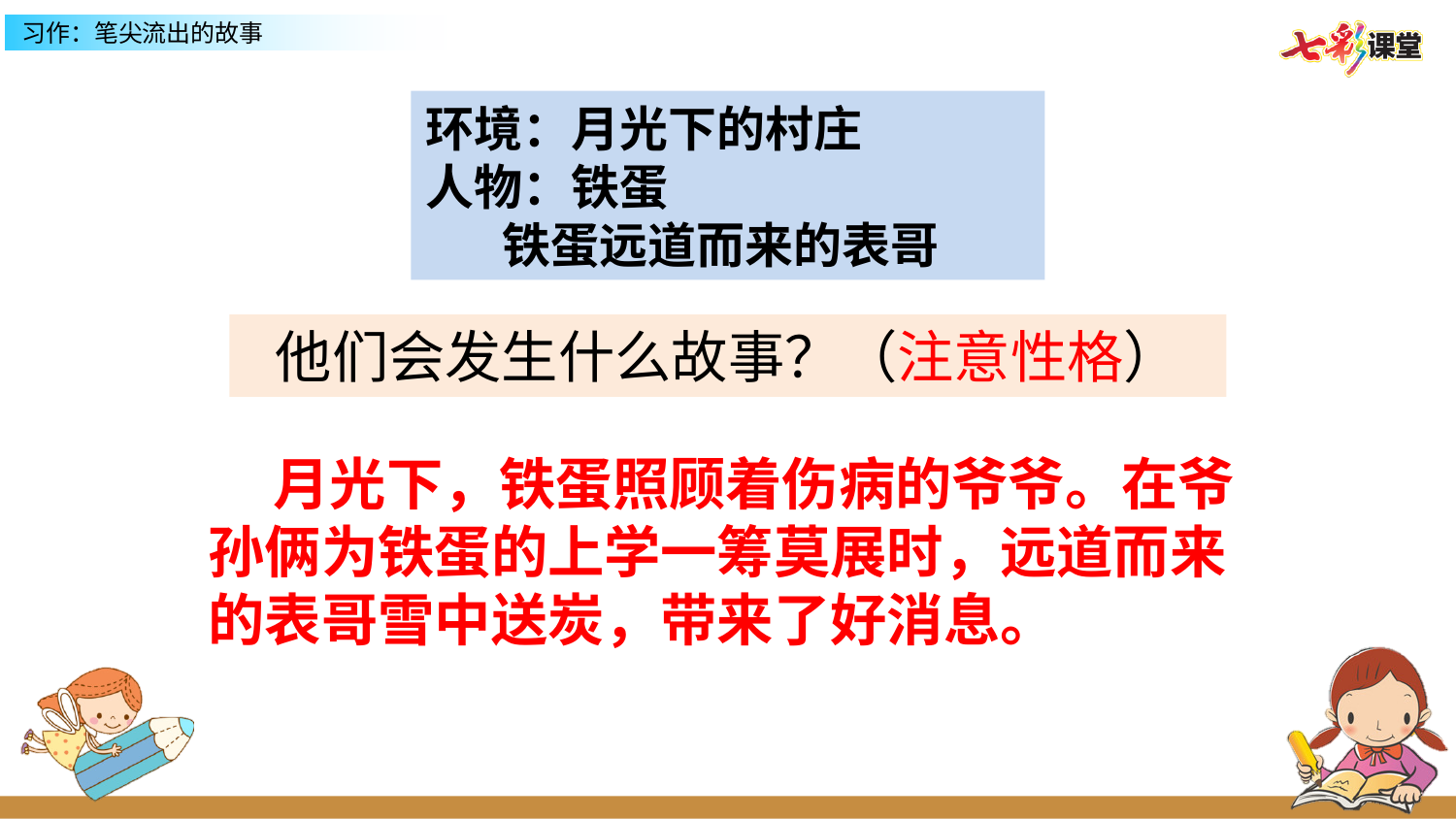

环境：月光下的村庄
人物：铁蛋
      铁蛋远道而来的表哥
他们会发生什么故事？（注意性格）
    月光下，铁蛋照顾着伤病的爷爷。在爷孙俩为铁蛋的上学一筹莫展时，远道而来的表哥雪中送炭，带来了好消息。